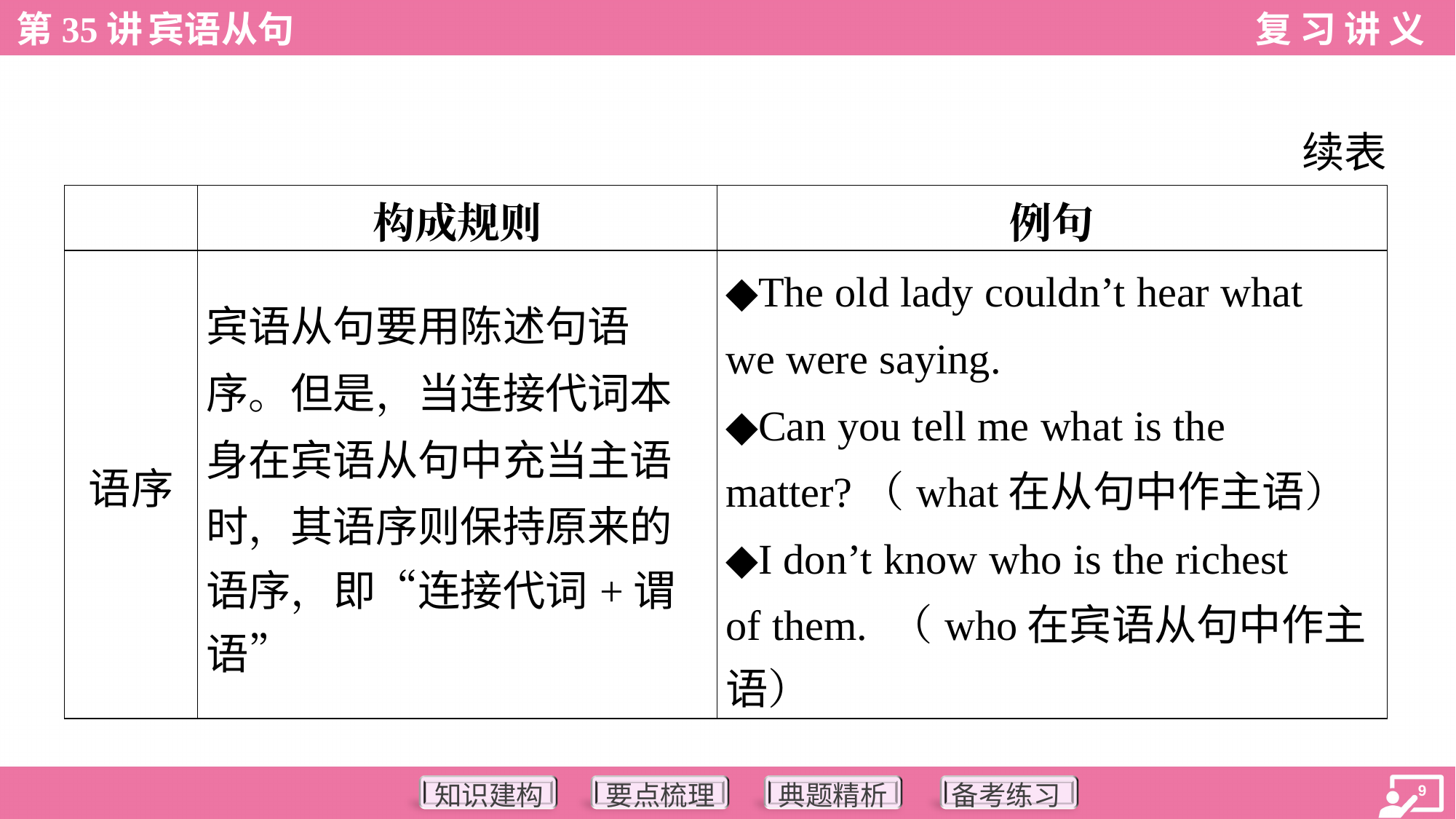

续表
|  | 构成规则 | 例句 |
| --- | --- | --- |
| 语序 | 宾语从句要用陈述句语 序。但是，当连接代词本 身在宾语从句中充当主语 时，其语序则保持原来的 语序，即“连接代词+谓语” | ◆The old lady couldn’t hear what we were saying. ◆Can you tell me what is the matter?（what在从句中作主语） ◆I don’t know who is the richest of them. （who在宾语从句中作主 语） |